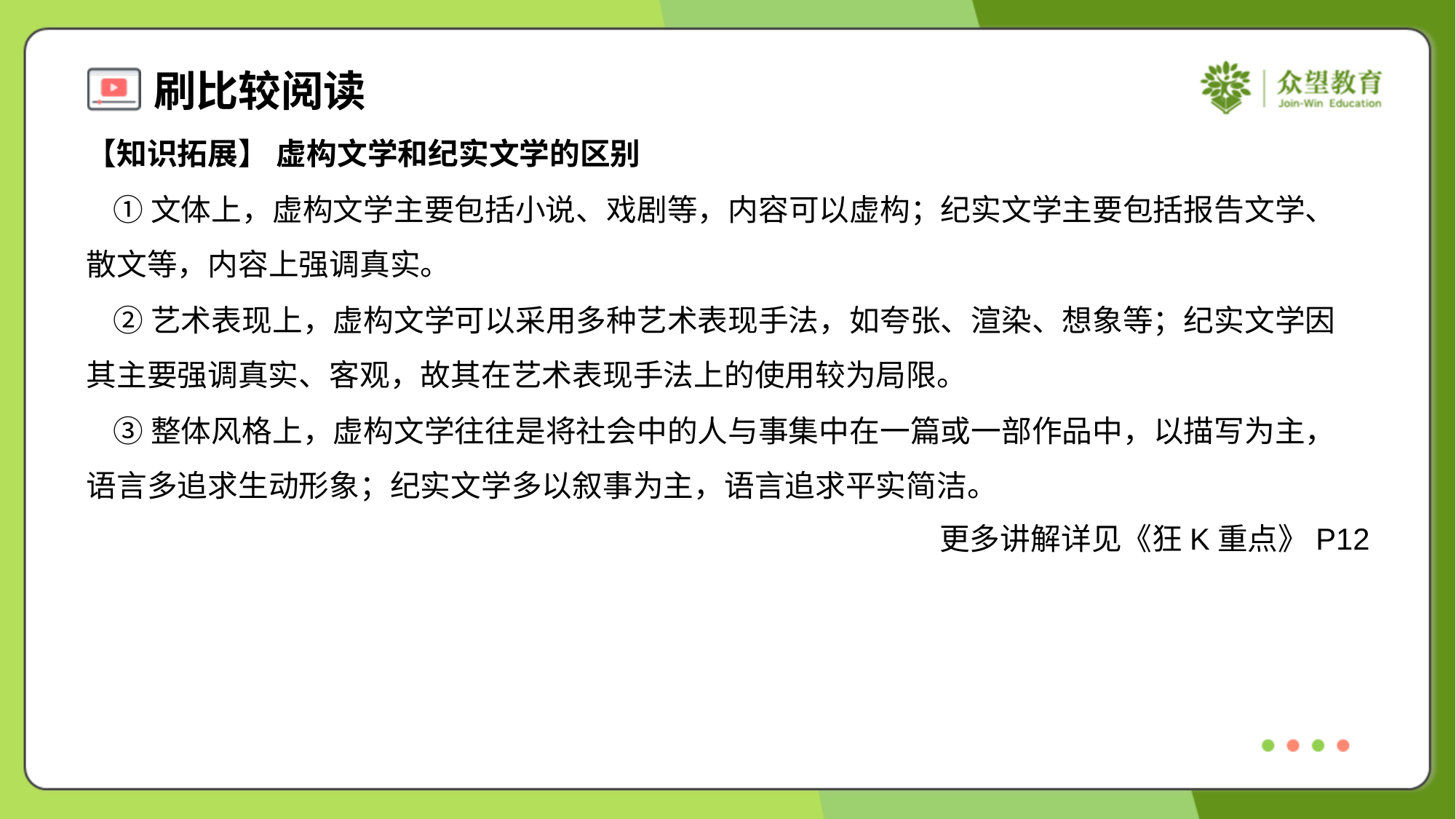

【知识拓展】 虚构文学和纪实文学的区别
    ①文体上，虚构文学主要包括小说、戏剧等，内容可以虚构；纪实文学主要包括报告文学、
散文等，内容上强调真实。
    ②艺术表现上，虚构文学可以采用多种艺术表现手法，如夸张、渲染、想象等；纪实文学因
其主要强调真实、客观，故其在艺术表现手法上的使用较为局限。
    ③整体风格上，虚构文学往往是将社会中的人与事集中在一篇或一部作品中，以描写为主，
语言多追求生动形象；纪实文学多以叙事为主，语言追求平实简洁。
更多讲解详见《狂K重点》P12